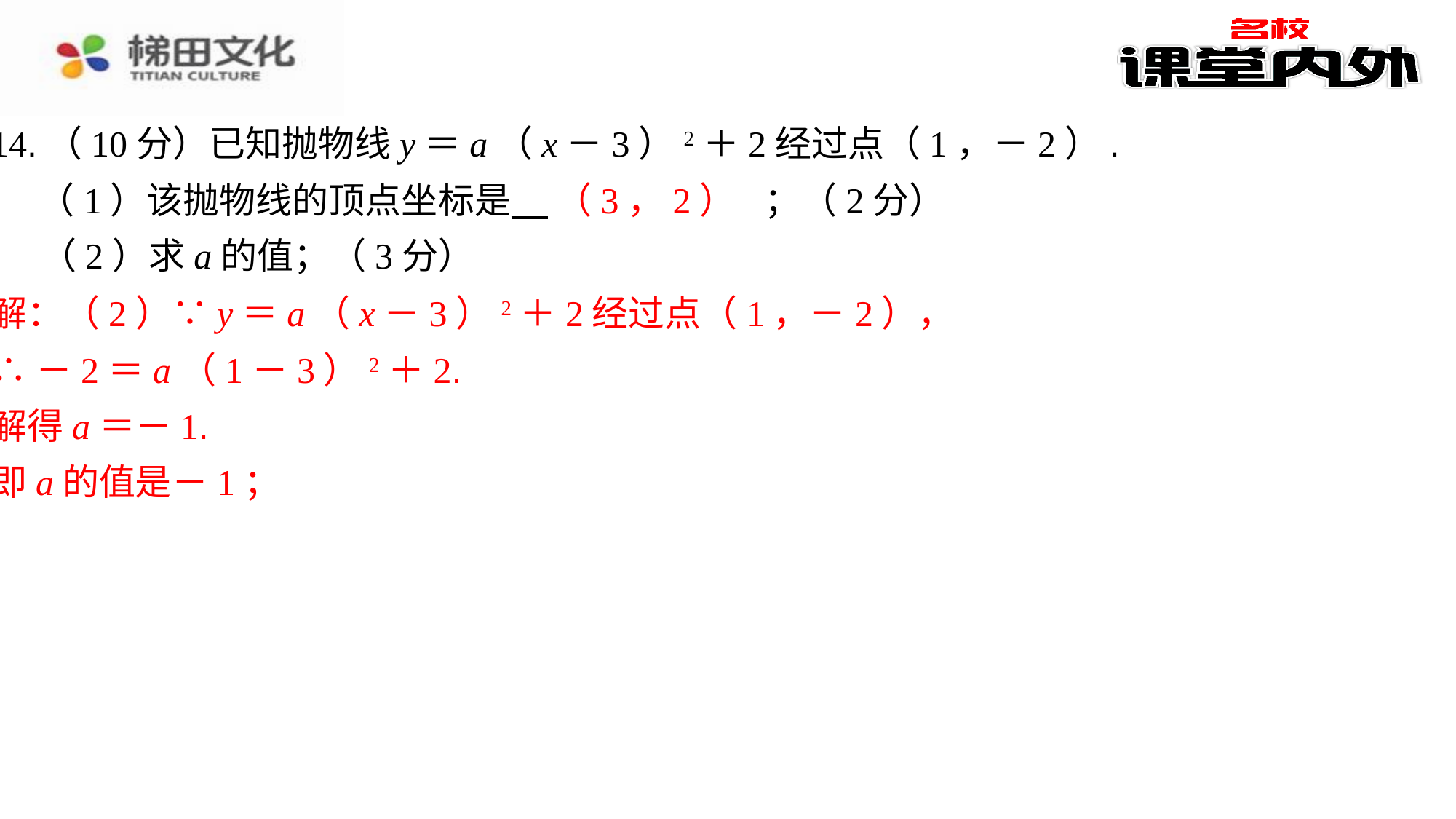

14.（10分）已知抛物线y＝a（x－3）2＋2经过点（1，－2）.
（3，2）
（1）该抛物线的顶点坐标是 　（3，2）　⁠；（2分）
（2）求a的值；（3分）
解：（2）∵y＝a（x－3）2＋2经过点（1，－2），
∴－2＝a（1－3）2＋2.
解得a＝－1.
即a的值是－1；